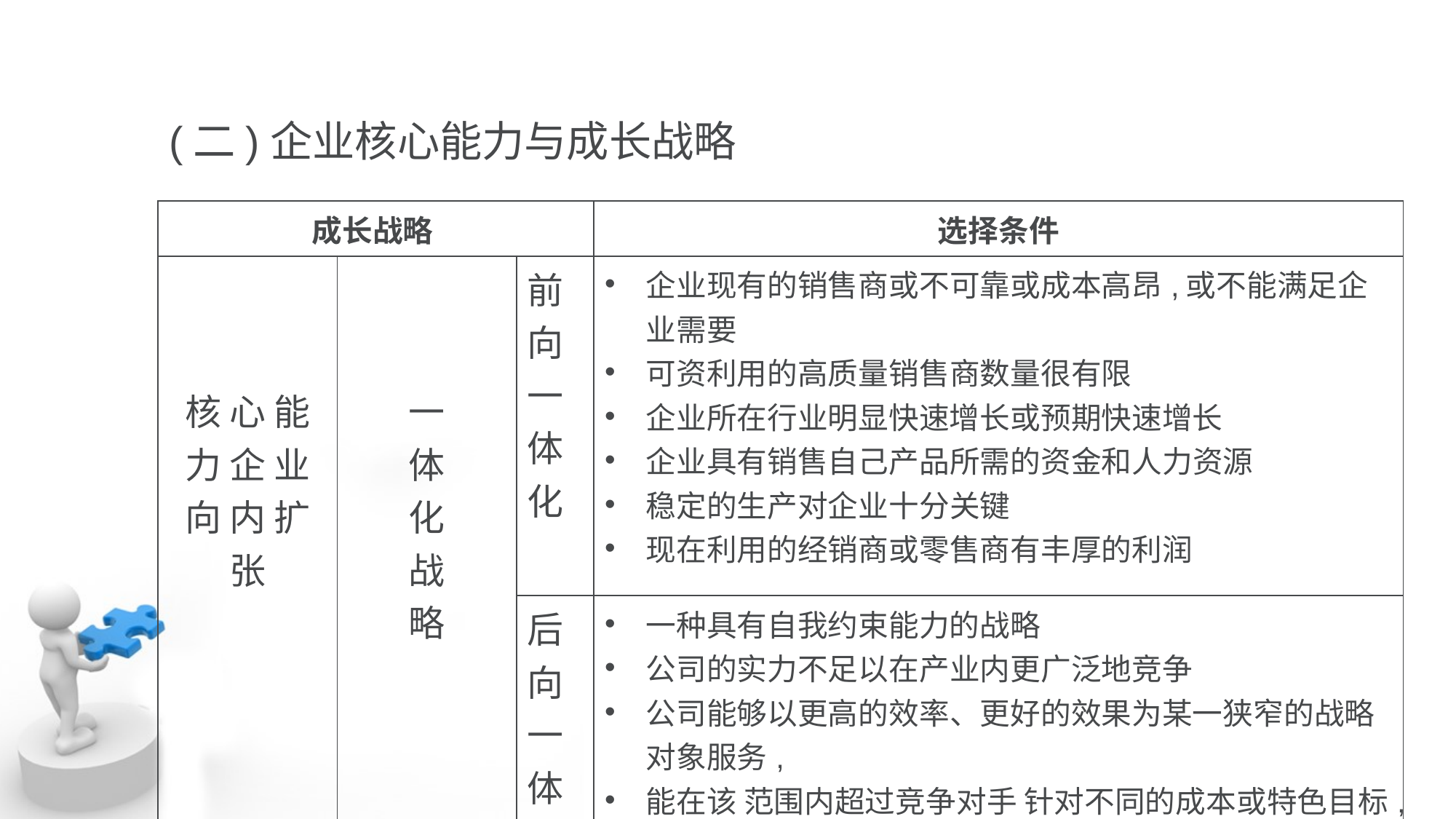

(二)企业核心能力与成长战略
| 成长战略 |  |  | 选择条件 |
| --- | --- | --- | --- |
| 核 心 能 力 企 业 向 内 扩 张 | 一 体 化 战 略 | 前向一体化 | 企业现有的销售商或不可靠或成本高昂,或不能满足企业需要 可资利用的高质量销售商数量很有限 企业所在行业明显快速增长或预期快速增长 企业具有销售自己产品所需的资金和人力资源 稳定的生产对企业十分关键 现在利用的经销商或零售商有丰厚的利润 |
|  |  | 后向一体化 | 一种具有自我约束能力的战略 公司的实力不足以在产业内更广泛地竞争 公司能够以更高的效率、更好的效果为某一狭窄的战略对象服务, 能在该 范围内超过竞争对手 针对不同的成本或特色目标,相应地对上述原则加以组合 |